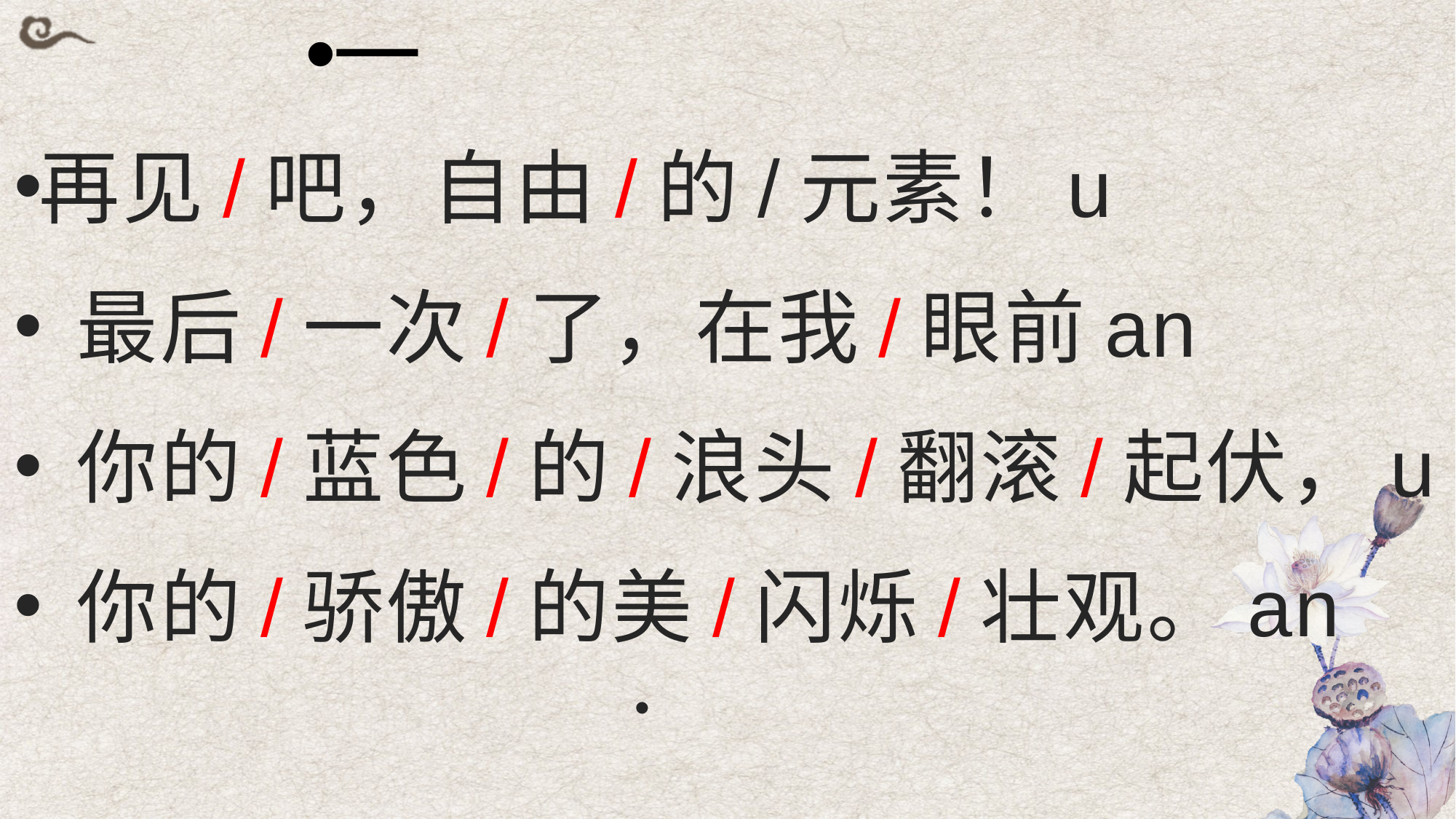

一
再见/吧，自由/的/元素！u
 最后/一次/了，在我/眼前an
 你的/蓝色/的/浪头/翻滚/起伏，u
 你的/骄傲/的美/闪烁/壮观。an

#